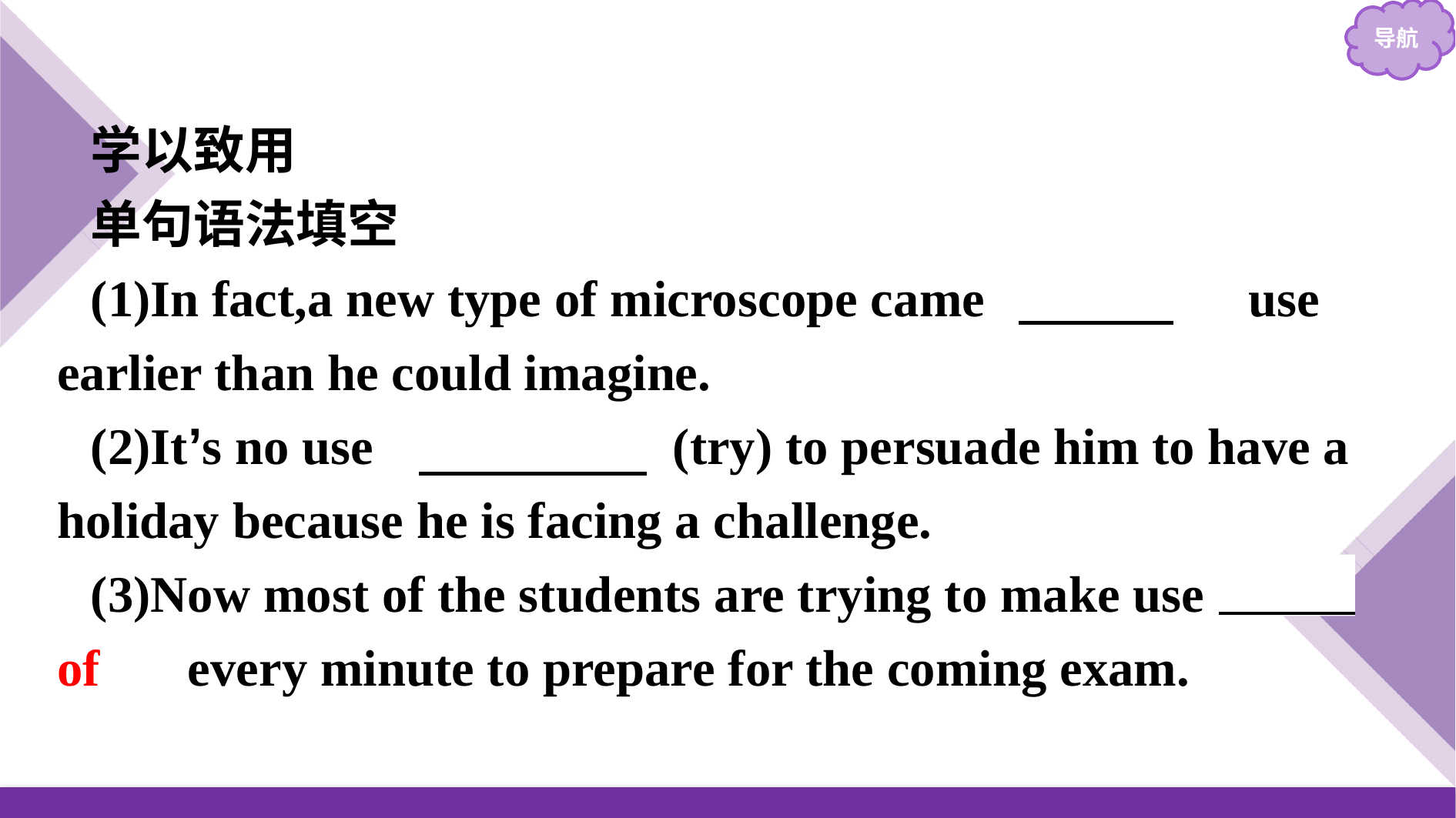

学以致用
单句语法填空
(1)In fact,a new type of microscope came 　into　 use earlier than he could imagine.
(2)It’s no use 　trying　(try) to persuade him to have a holiday because he is facing a challenge.
(3)Now most of the students are trying to make use 　of　 every minute to prepare for the coming exam.